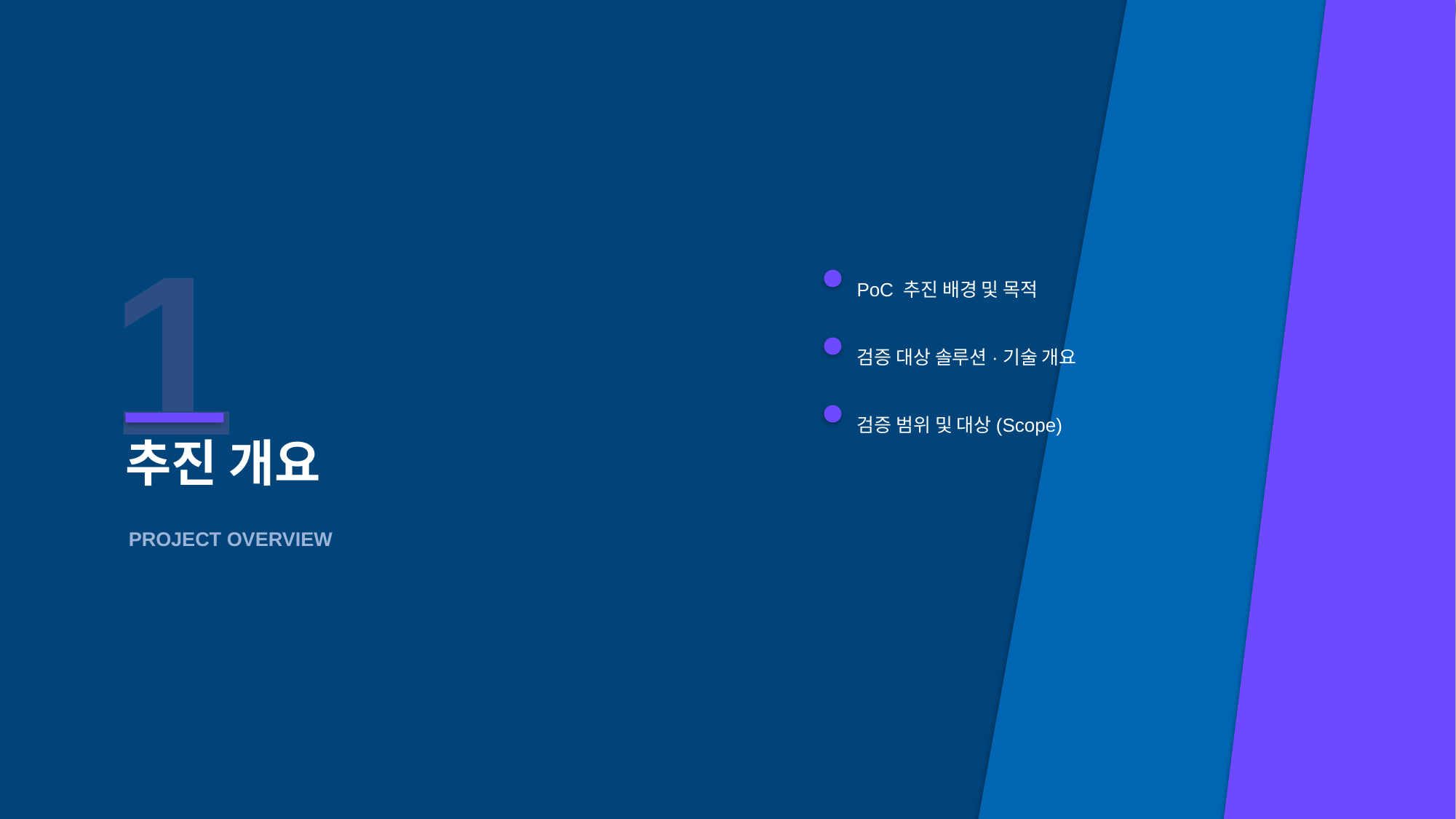

1
PoC 추진 배경 및 목적

검증 대상 솔루션·기술 개요

검증 범위 및 대상(Scope)

추진 개요
PROJECT OVERVIEW